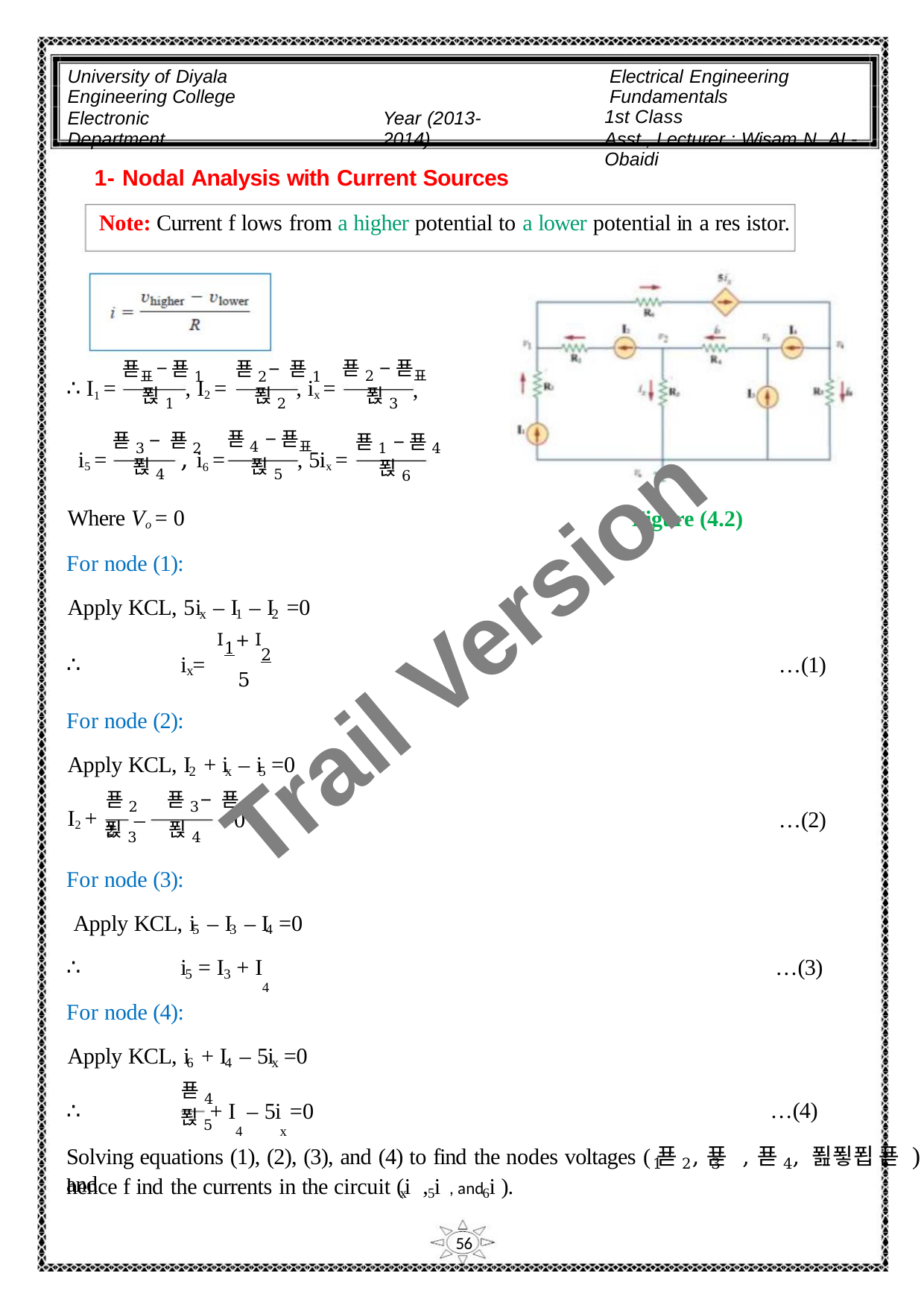

University of Diyala
Engineering College
Electronic Department
Electrical Engineering Fundamentals
1st Class
Asst., Lecturer : Wisam N. AL-Obaidi
Year (2013-2014)
1- Nodal Analysis with Current Sources
Note: Current f lows from a higher potential to a lower potential in a res istor.
푣2 −푣표
푅3
푣표 − 푣1
푅1
푣2− 푣1
푅2
∴ I1 =
, I2 =
, ix =
,
푣4 −푣표
푅5
푣3 − 푣2
푅4
푣1 −푣4
푅6
, i6 =
i5 =
, 5ix =
Where Vo = 0
Figure (4.2)
For node (1):
Trail Version
Trail Version
Trail Version
Trail Version
Trail Version
Trail Version
Trail Version
Trail Version
Trail Version
Trail Version
Trail Version
Trail Version
Trail Version
Apply KCL, 5i – I – I =0
x
1
2
I1+ I
2
∴
i =
…(1)
…(2)
x
5
For node (2):
Apply KCL, I + i – i =0
2
x
5
푣2 푣3− 푣2
I2 +
–
=0
푅3
푅4
For node (3):
Apply KCL, i – I – I =0
5
3
4
∴
i = I + I
4
…(3)
…(4)
5
3
For node (4):
Apply KCL, i + I – 5i =0
6
4
x
푣4
푅5
∴
+ I – 5i =0
4 x
Solving equations (1), (2), (3), and (4) to find the nodes voltages (푣 ,푣 ,푣 , 푎푛푑 푣 ) and
1
2
3
4
hence f ind the currents in the circuit (i , i , and i ).
x
5
6
56